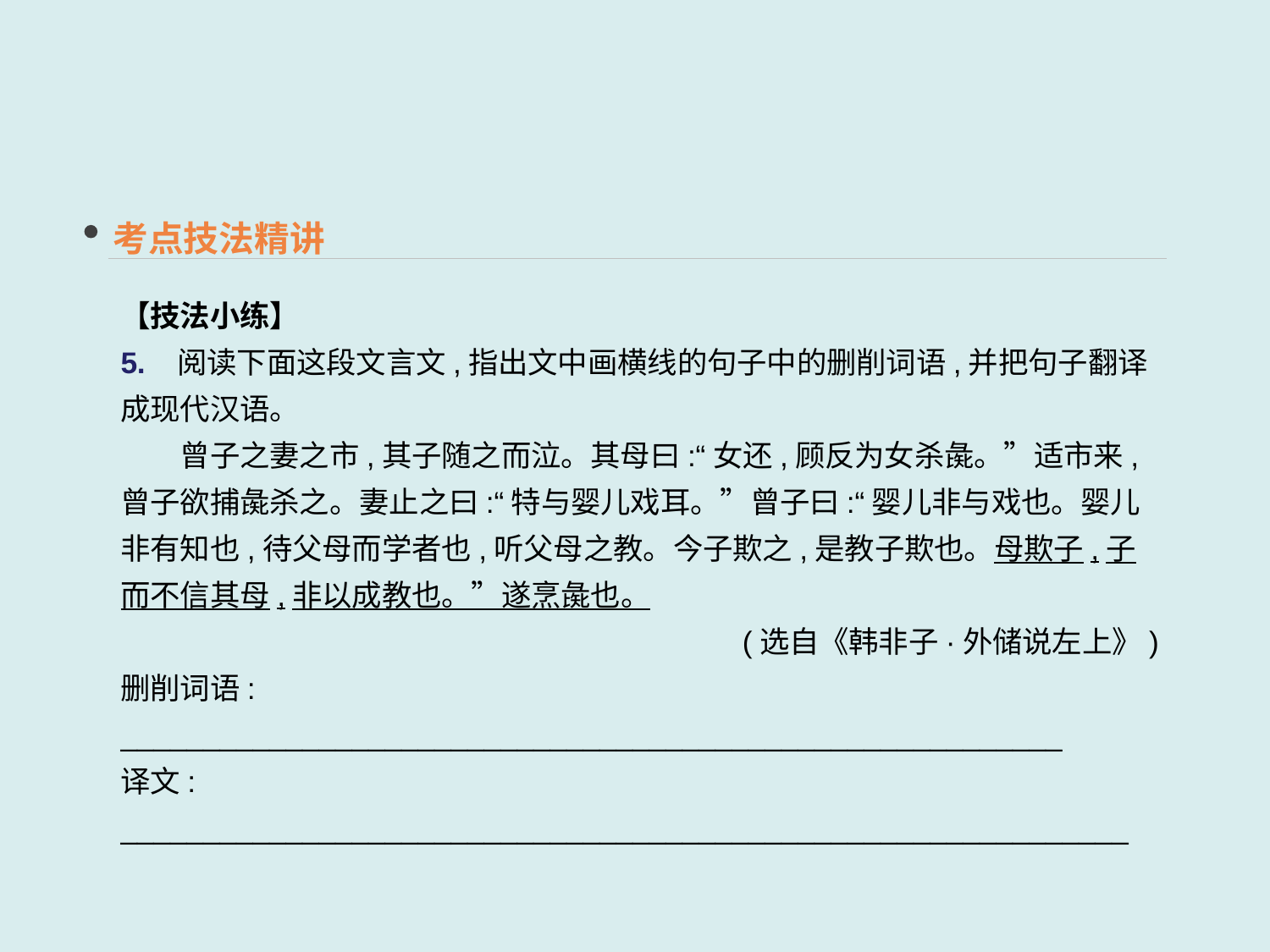

考点技法精讲

【技法小练】
5.   阅读下面这段文言文,指出文中画横线的句子中的删削词语,并把句子翻译成现代汉语。
　　曾子之妻之市,其子随之而泣。其母曰:“女还,顾反为女杀彘。”适市来,曾子欲捕彘杀之。妻止之曰:“特与婴儿戏耳。”曾子曰:“婴儿非与戏也。婴儿非有知也,待父母而学者也,听父母之教。今子欺之,是教子欺也。母欺子,子而不信其母,非以成教也。”遂烹彘也。
 (选自《韩非子·外储说左上》)
删削词语: _________________________________________________________
译文: _____________________________________________________________